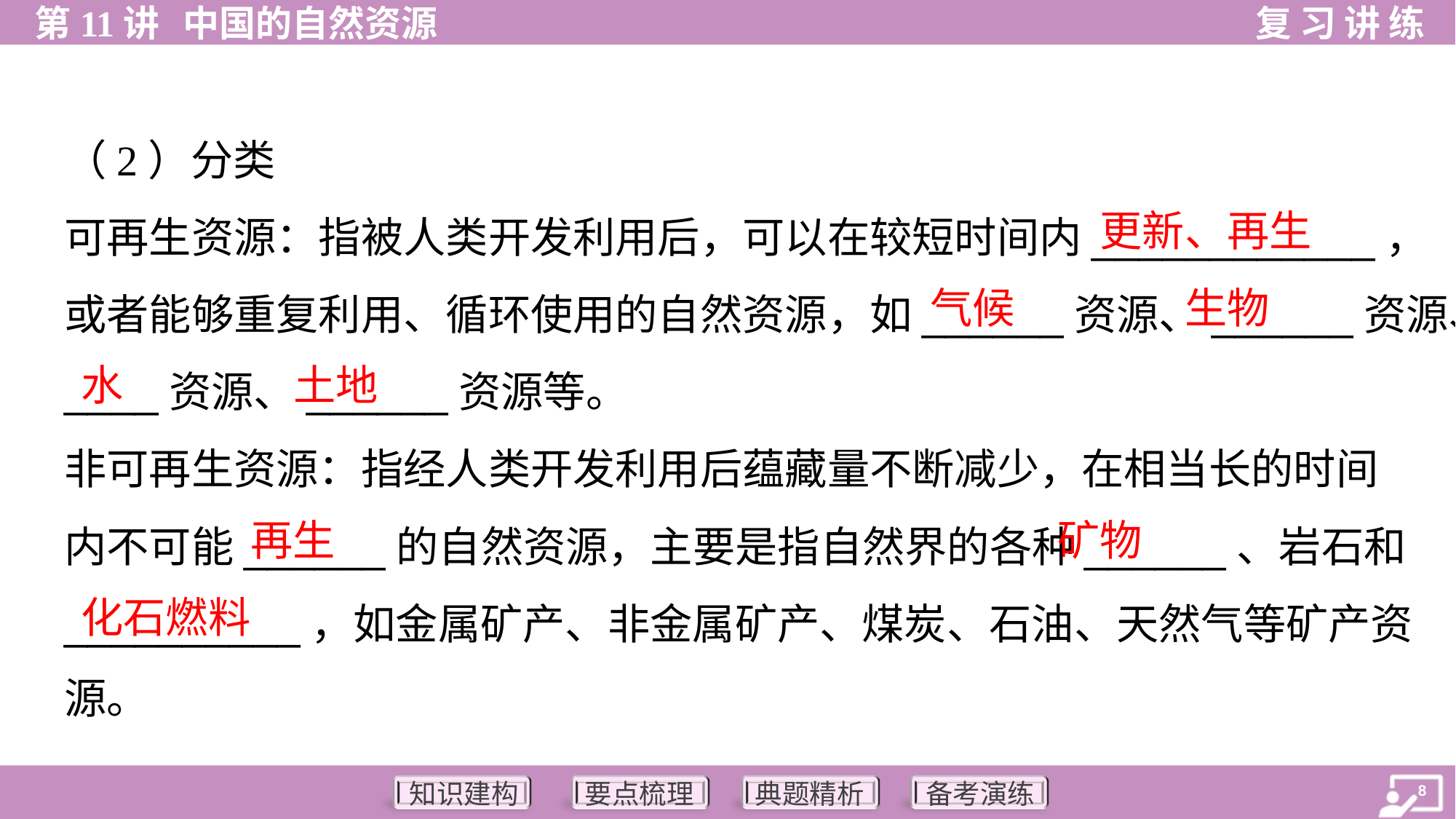

（2）分类
可再生资源：指被人类开发利用后，可以在较短时间内____________，
或者能够重复利用、循环使用的自然资源，如______资源、______资源、
____资源、______资源等。
非可再生资源：指经人类开发利用后蕴藏量不断减少，在相当长的时间
内不可能______的自然资源，主要是指自然界的各种______、岩石和
__________，如金属矿产、非金属矿产、煤炭、石油、天然气等矿产资
源。
更新、再生
气候
生物
水
土地
再生
矿物
化石燃料